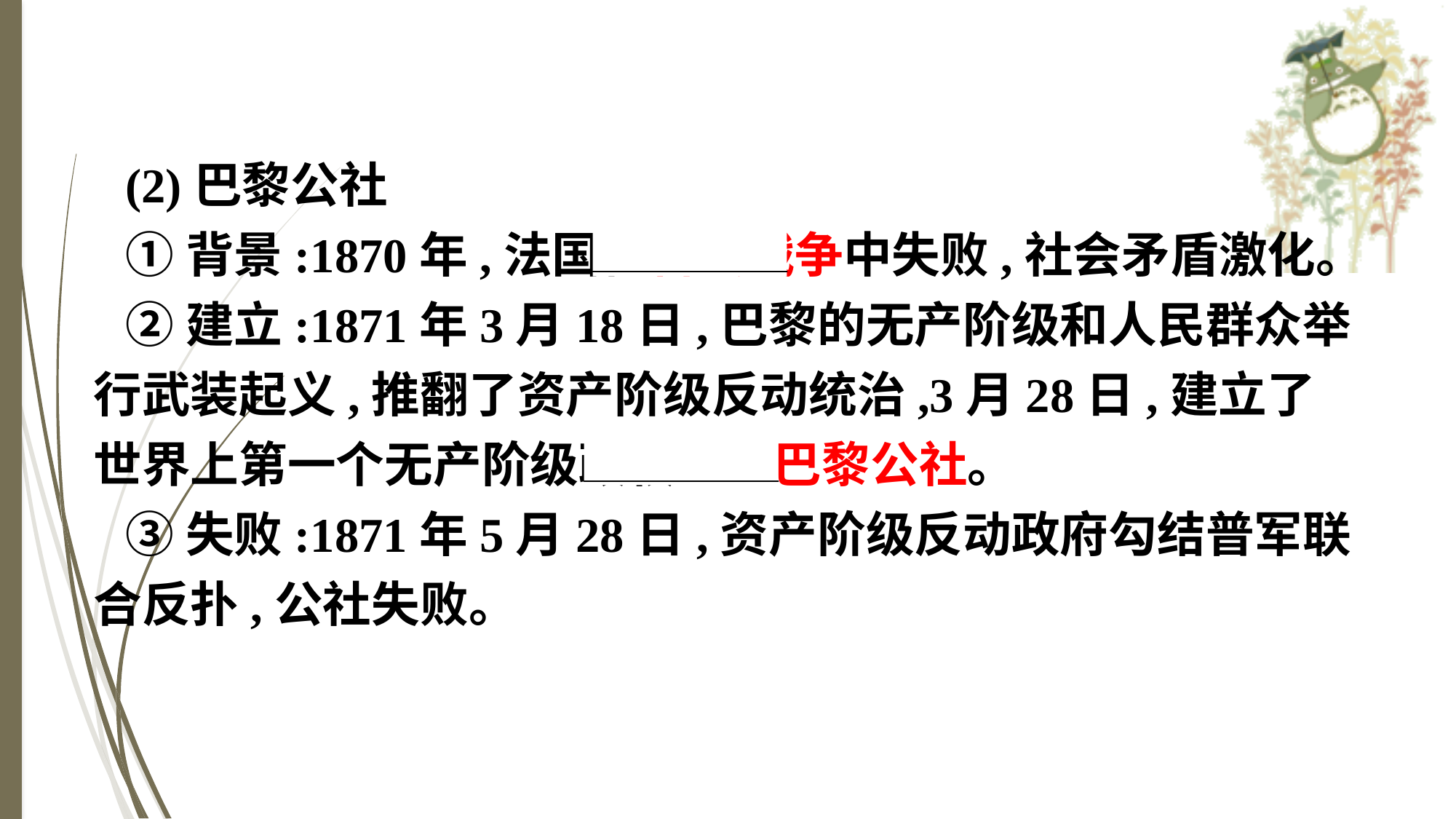

(2)巴黎公社
①背景:1870年,法国在普法战争中失败,社会矛盾激化。
②建立:1871年3月18日,巴黎的无产阶级和人民群众举行武装起义,推翻了资产阶级反动统治,3月28日,建立了世界上第一个无产阶级政权——巴黎公社。
③失败:1871年5月28日,资产阶级反动政府勾结普军联合反扑,公社失败。